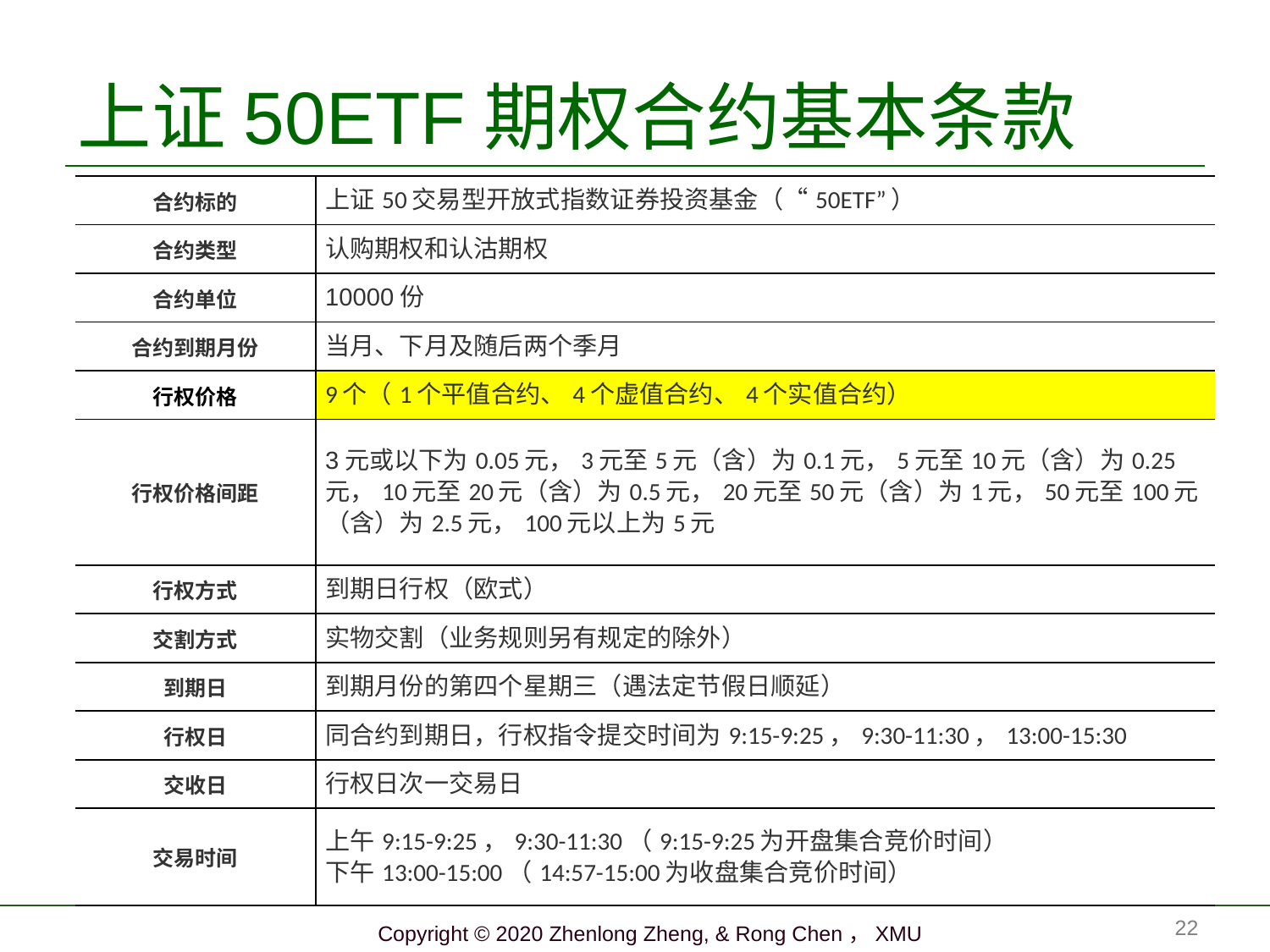

# 上证50ETF期权合约基本条款
| 合约标的 | 上证50交易型开放式指数证券投资基金（“50ETF”） |
| --- | --- |
| 合约类型 | 认购期权和认沽期权 |
| 合约单位 | 10000份 |
| 合约到期月份 | 当月、下月及随后两个季月 |
| 行权价格 | 9个（1个平值合约、4个虚值合约、4个实值合约） |
| 行权价格间距 | 3元或以下为0.05元，3元至5元（含）为0.1元，5元至10元（含）为0.25元，10元至20元（含）为0.5元，20元至50元（含）为1元，50元至100元（含）为2.5元，100元以上为5元 |
| 行权方式 | 到期日行权（欧式） |
| 交割方式 | 实物交割（业务规则另有规定的除外） |
| 到期日 | 到期月份的第四个星期三（遇法定节假日顺延） |
| 行权日 | 同合约到期日，行权指令提交时间为9:15-9:25，9:30-11:30，13:00-15:30 |
| 交收日 | 行权日次一交易日 |
| 交易时间 | 上午9:15-9:25，9:30-11:30（9:15-9:25为开盘集合竞价时间） 下午13:00-15:00（14:57-15:00为收盘集合竞价时间） |
22